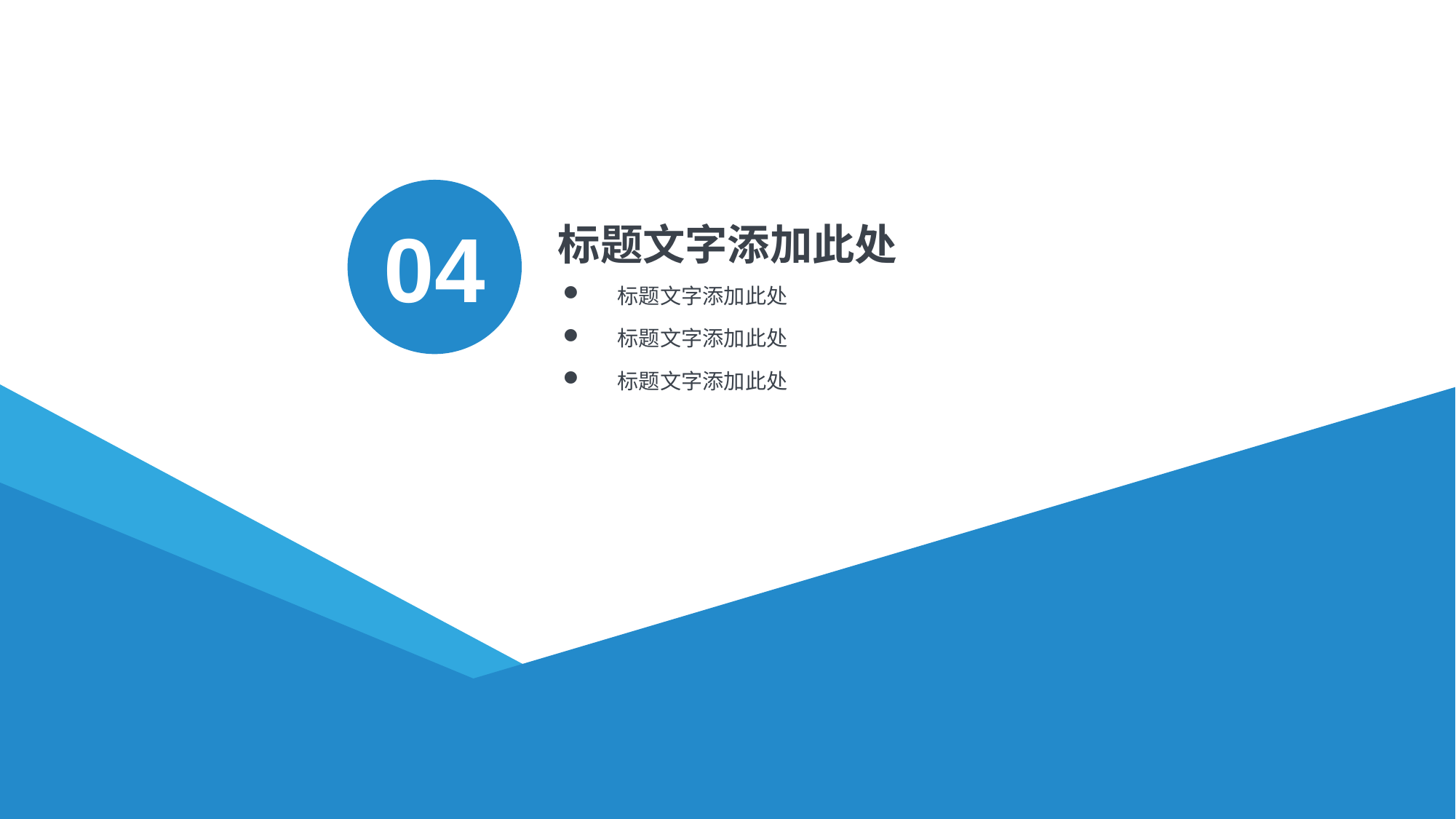

04
标题文字添加此处
标题文字添加此处
标题文字添加此处
标题文字添加此处